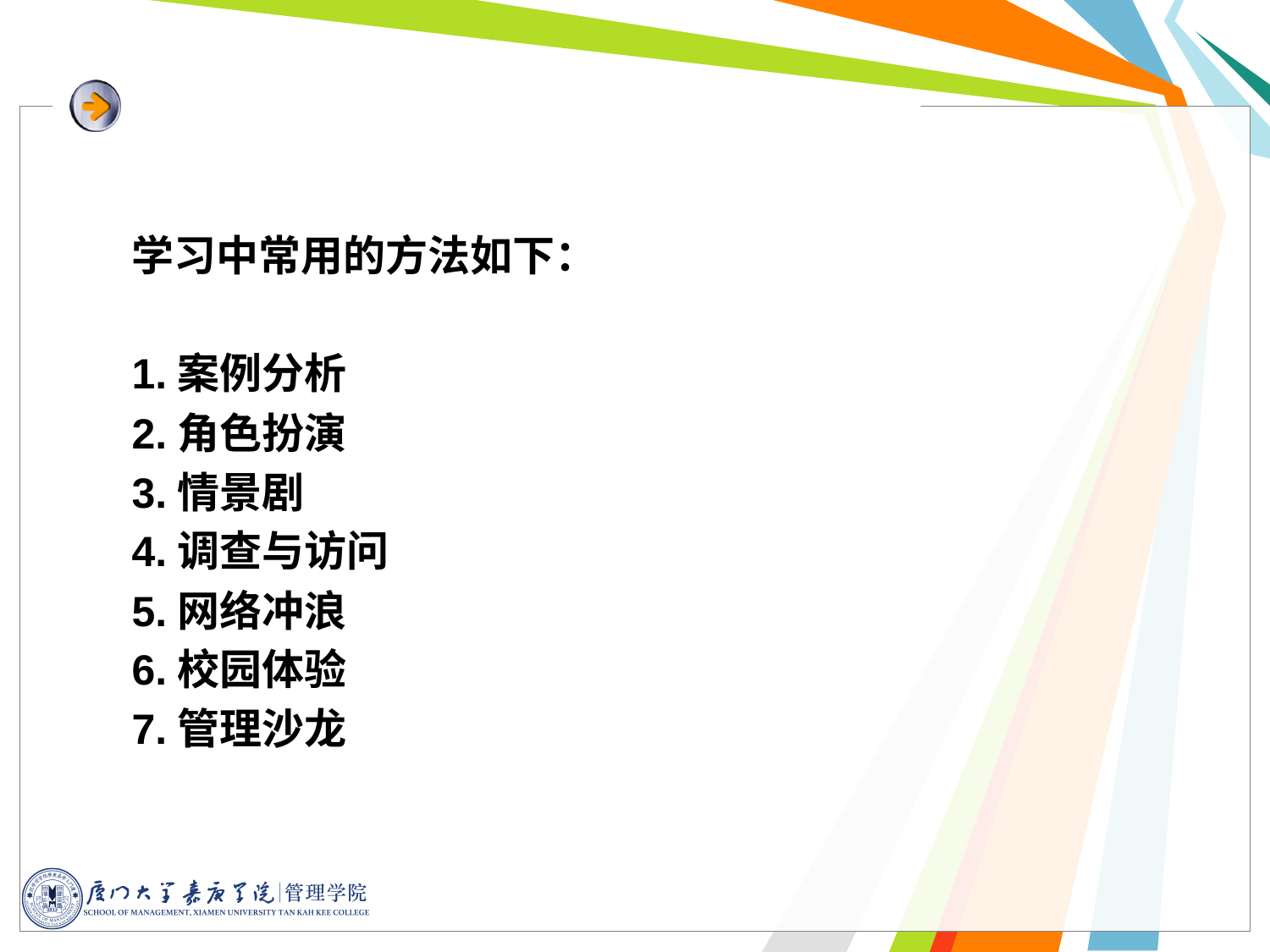

学习中常用的方法如下：

1.案例分析
2.角色扮演
3.情景剧
4.调查与访问
5.网络冲浪
6.校园体验
7.管理沙龙